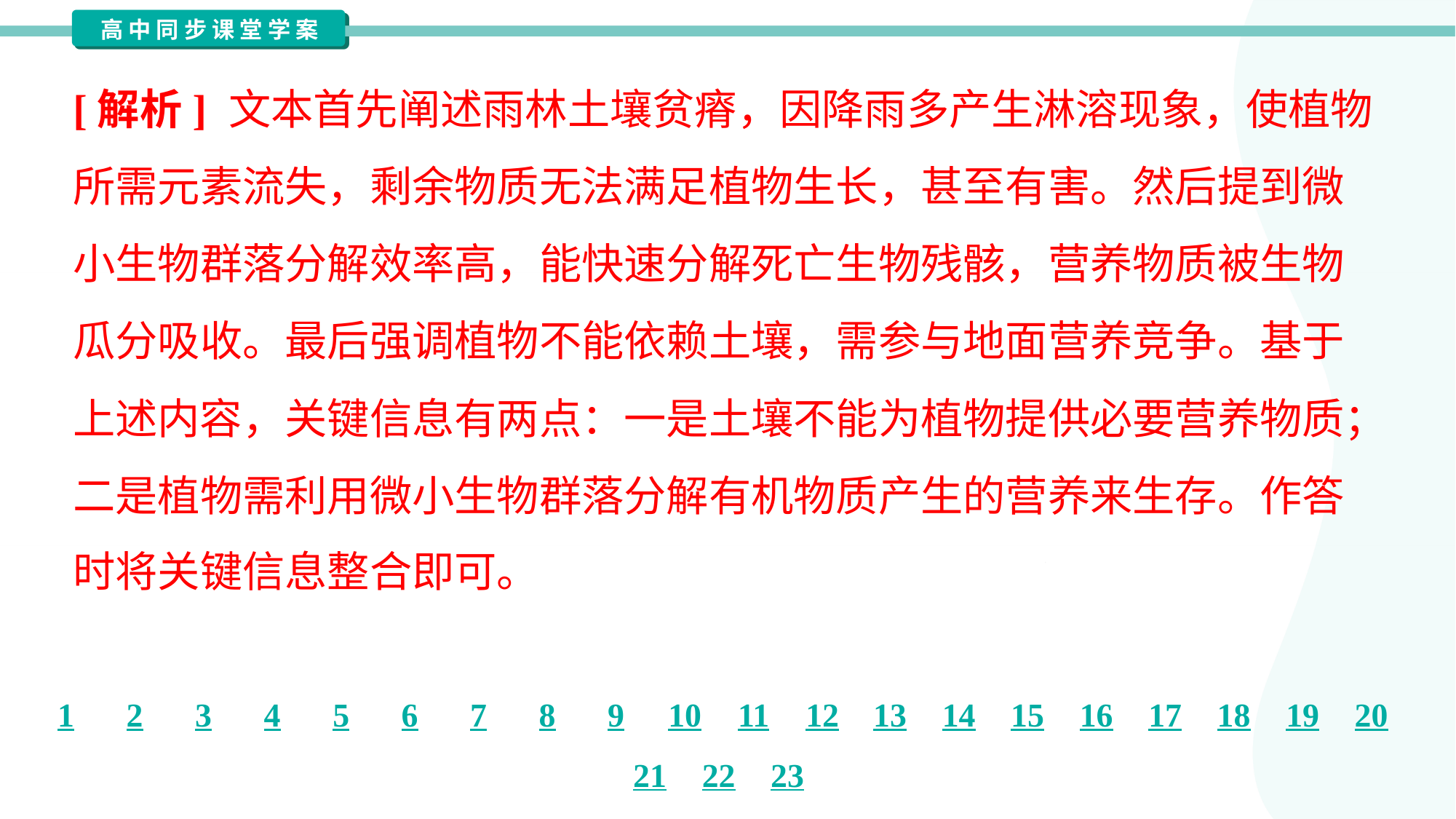

[解析] 文本首先阐述雨林土壤贫瘠，因降雨多产生淋溶现象，使植物
所需元素流失，剩余物质无法满足植物生长，甚至有害。然后提到微
小生物群落分解效率高，能快速分解死亡生物残骸，营养物质被生物
瓜分吸收。最后强调植物不能依赖土壤，需参与地面营养竞争。基于
上述内容，关键信息有两点：一是土壤不能为植物提供必要营养物质；
二是植物需利用微小生物群落分解有机物质产生的营养来生存。作答
时将关键信息整合即可。